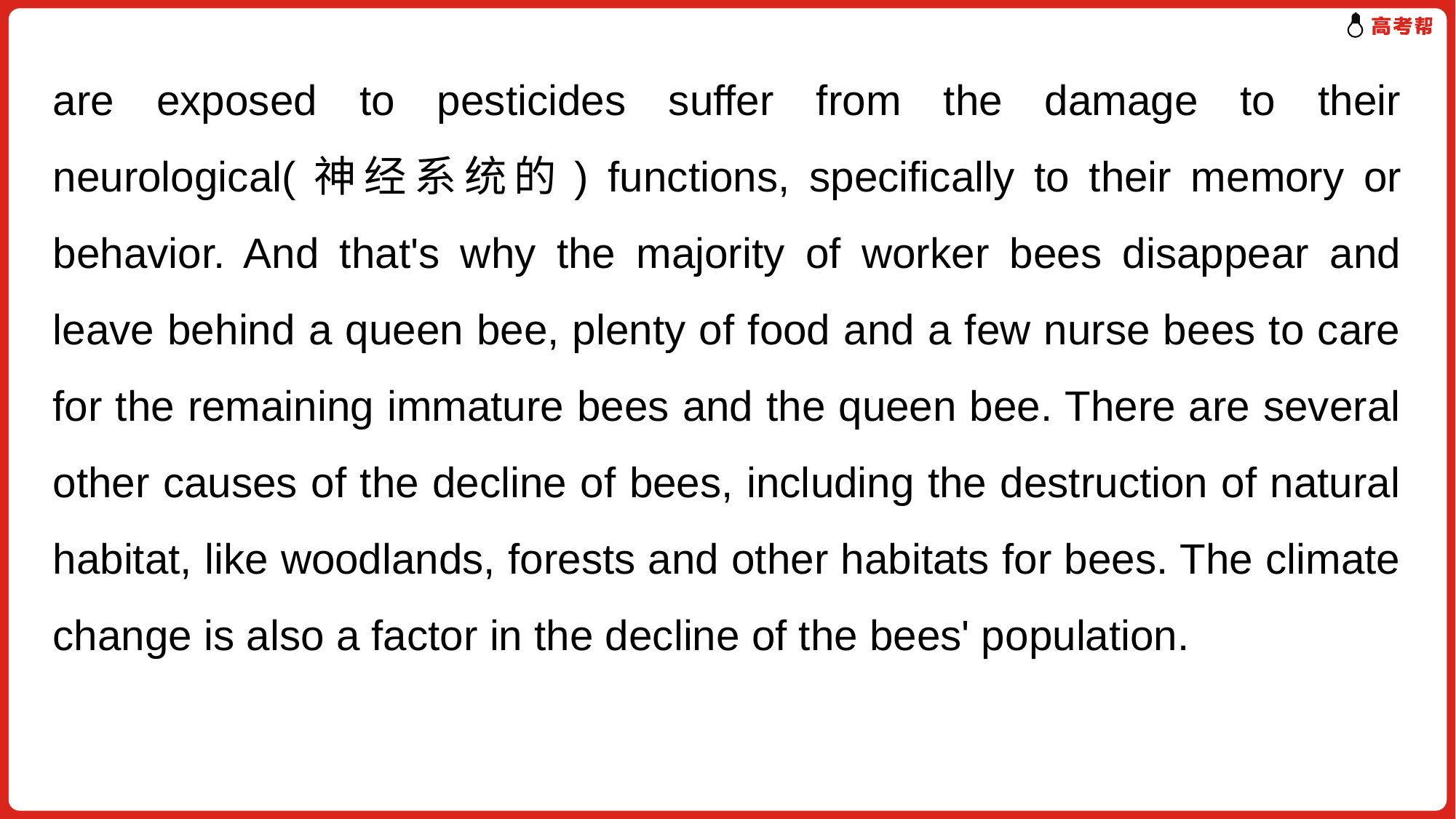

are exposed to pesticides suffer from the damage to their neurological(神经系统的) functions, specifically to their memory or behavior. And that's why the majority of worker bees disappear and leave behind a queen bee, plenty of food and a few nurse bees to care for the remaining immature bees and the queen bee. There are several other causes of the decline of bees, including the destruction of natural habitat, like woodlands, forests and other habitats for bees. The climate change is also a factor in the decline of the bees' population.